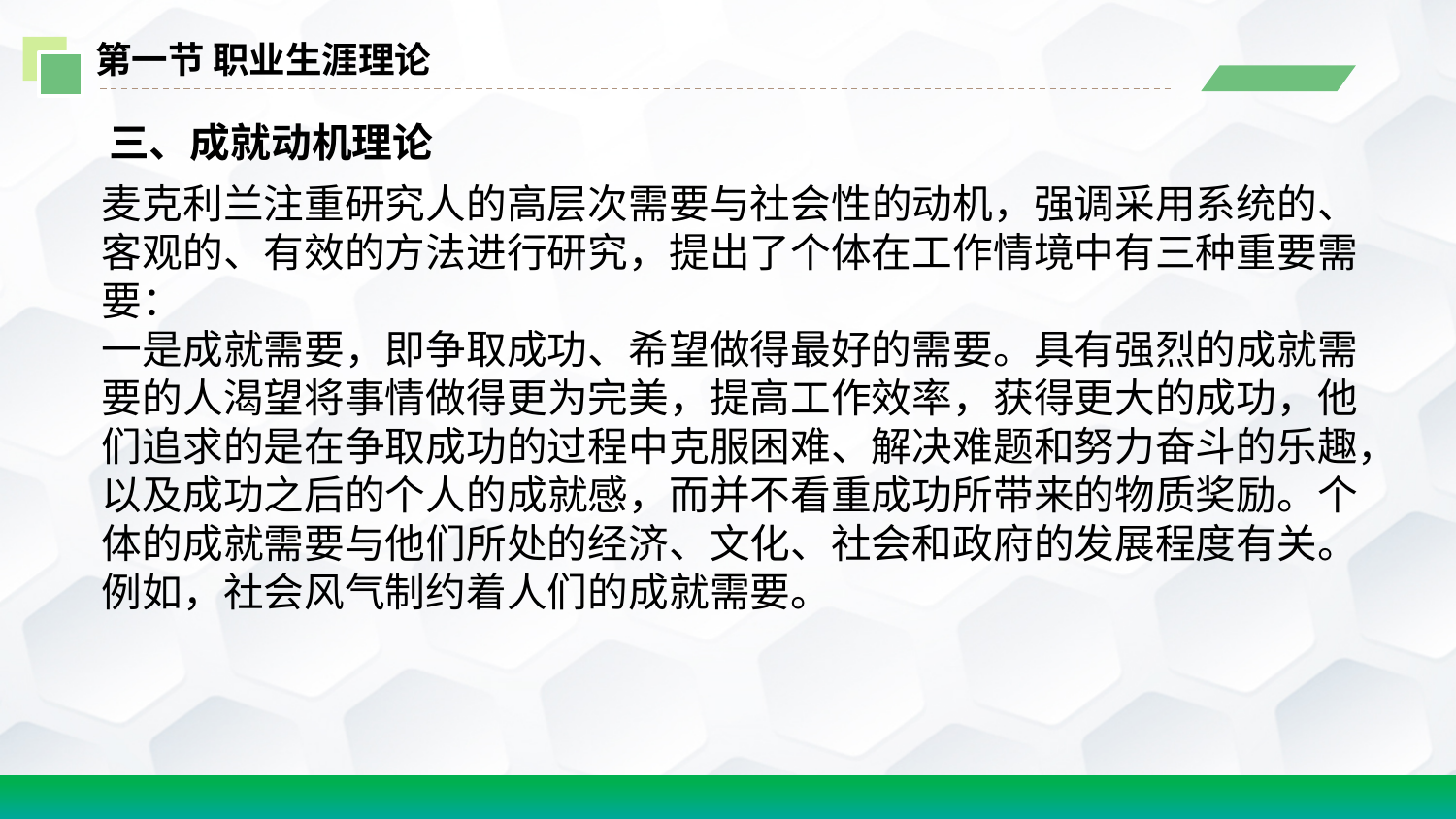

第一节 职业生涯理论
 三、成就动机理论
麦克利兰注重研究人的高层次需要与社会性的动机，强调采用系统的、客观的、有效的方法进行研究，提出了个体在工作情境中有三种重要需要：
一是成就需要，即争取成功、希望做得最好的需要。具有强烈的成就需要的人渴望将事情做得更为完美，提高工作效率，获得更大的成功，他们追求的是在争取成功的过程中克服困难、解决难题和努力奋斗的乐趣，以及成功之后的个人的成就感，而并不看重成功所带来的物质奖励。个体的成就需要与他们所处的经济、文化、社会和政府的发展程度有关。例如，社会风气制约着人们的成就需要。